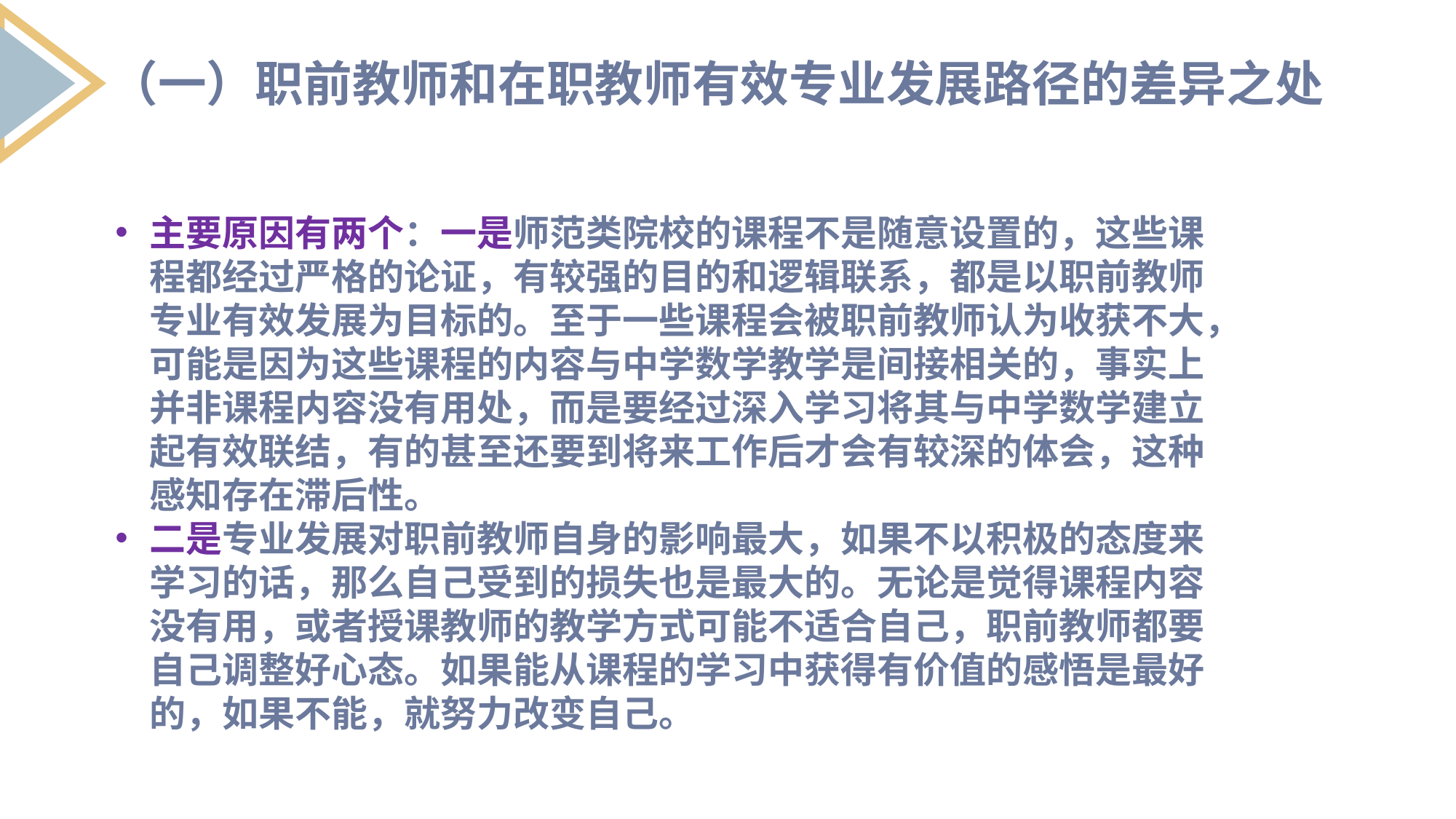

（一）职前教师和在职教师有效专业发展路径的差异之处
主要原因有两个：一是师范类院校的课程不是随意设置的，这些课程都经过严格的论证，有较强的目的和逻辑联系，都是以职前教师专业有效发展为目标的。至于一些课程会被职前教师认为收获不大，可能是因为这些课程的内容与中学数学教学是间接相关的，事实上并非课程内容没有用处，而是要经过深入学习将其与中学数学建立起有效联结，有的甚至还要到将来工作后才会有较深的体会，这种感知存在滞后性。
二是专业发展对职前教师自身的影响最大，如果不以积极的态度来学习的话，那么自己受到的损失也是最大的。无论是觉得课程内容没有用，或者授课教师的教学方式可能不适合自己，职前教师都要自己调整好心态。如果能从课程的学习中获得有价值的感悟是最好的，如果不能，就努力改变自己。